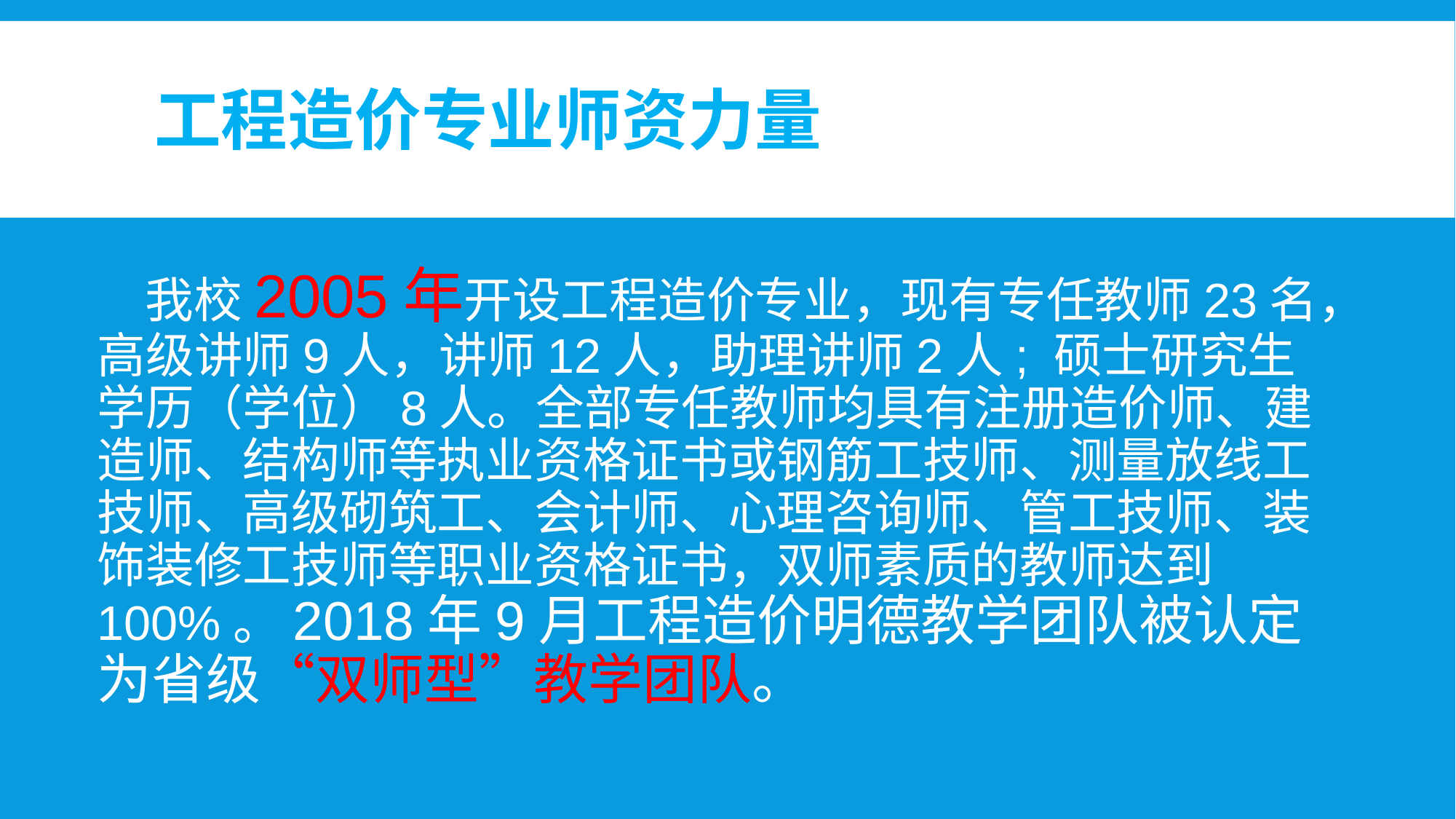

# 工程造价专业师资力量
    我校2005年开设工程造价专业，现有专任教师23名，高级讲师9人，讲师12人，助理讲师2人; 硕士研究生学历（学位）8人。全部专任教师均具有注册造价师、建造师、结构师等执业资格证书或钢筋工技师、测量放线工技师、高级砌筑工、会计师、心理咨询师、管工技师、装饰装修工技师等职业资格证书，双师素质的教师达到100%。2018年9月工程造价明德教学团队被认定为省级“双师型”教学团队。